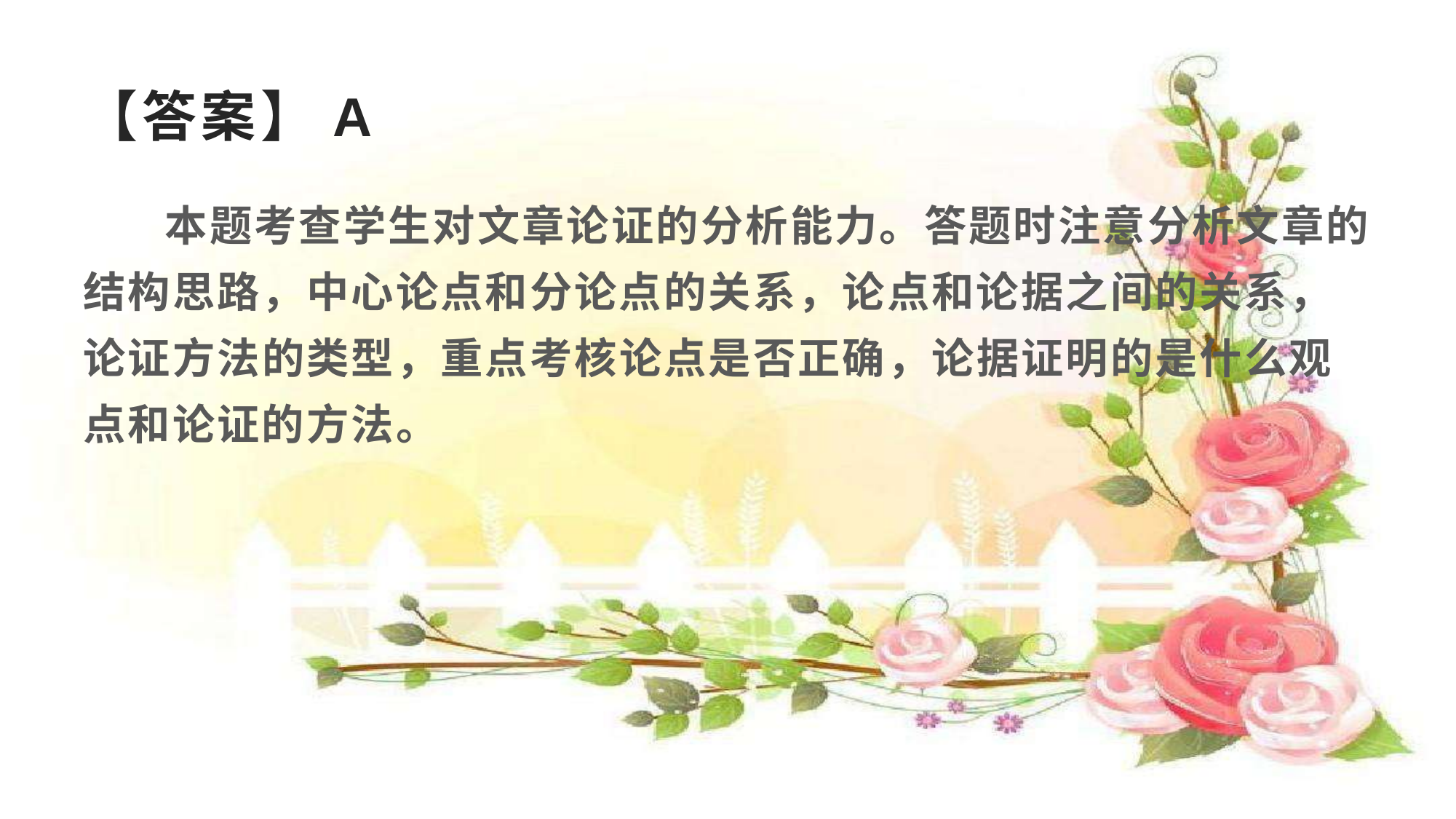

# 【答案】A
      本题考查学生对文章论证的分析能力。答题时注意分析文章的结构思路，中心论点和分论点的关系，论点和论据之间的关系，论证方法的类型，重点考核论点是否正确，论据证明的是什么观点和论证的方法。